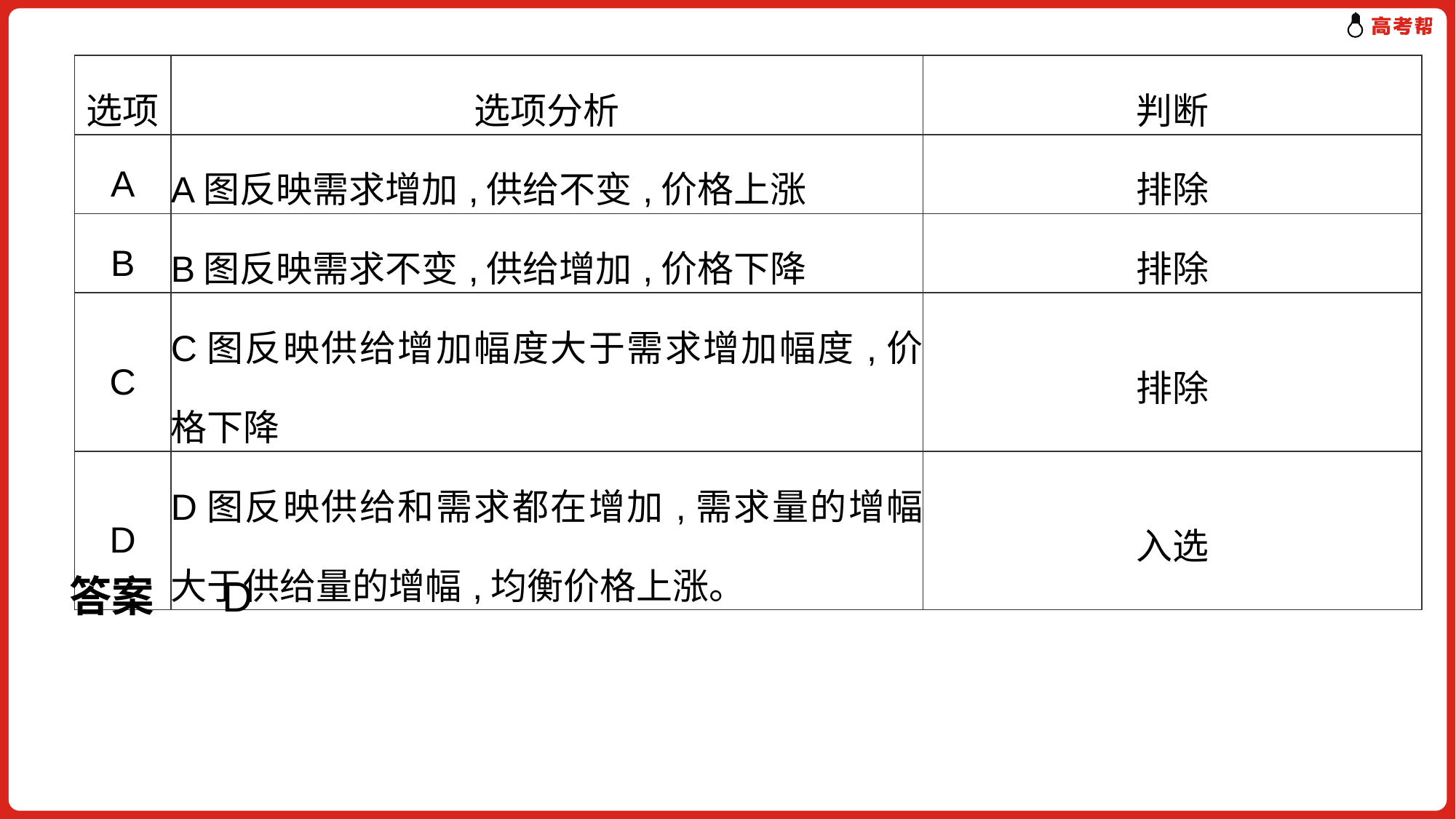

| 选项 | 选项分析 | 判断 |
| --- | --- | --- |
| A | A图反映需求增加,供给不变,价格上涨 | 排除 |
| B | B图反映需求不变,供给增加,价格下降 | 排除 |
| C | C图反映供给增加幅度大于需求增加幅度,价格下降 | 排除 |
| D | D图反映供给和需求都在增加,需求量的增幅大于供给量的增幅,均衡价格上涨。 | 入选 |
答案      D